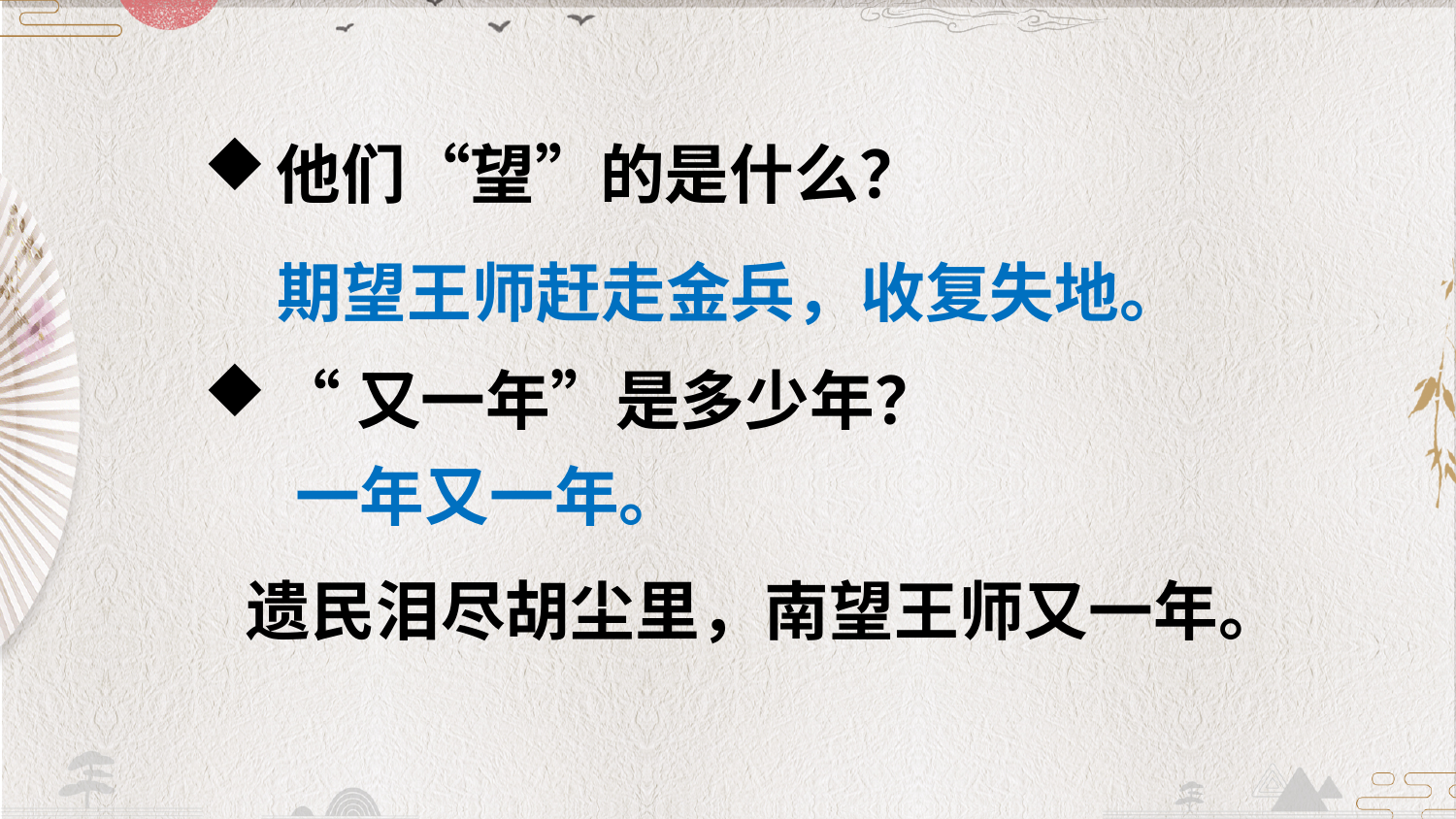

他们“望”的是什么？
期望王师赶走金兵，收复失地。
“又一年”是多少年？
一年又一年。
遗民泪尽胡尘里，南望王师又一年。